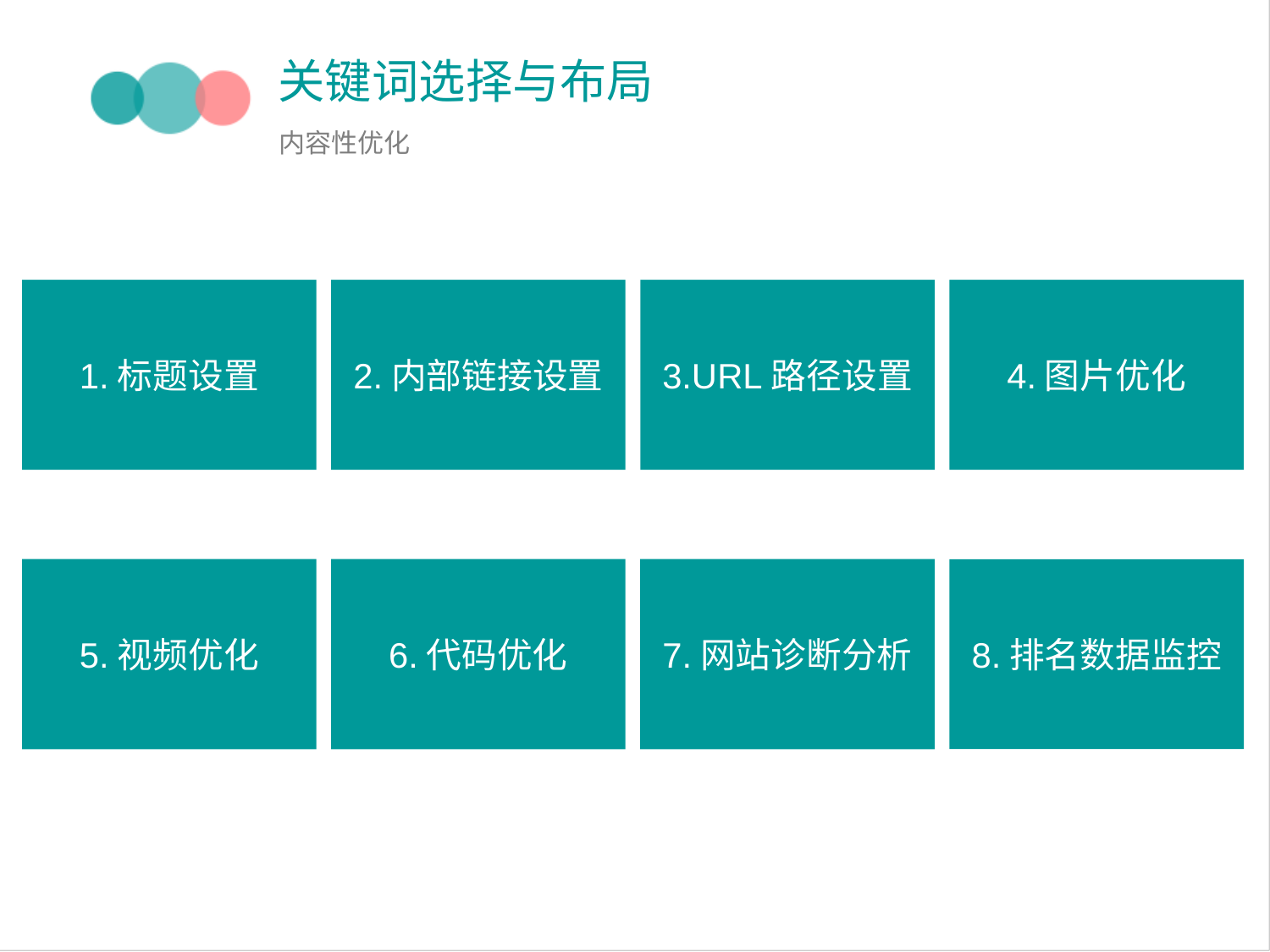

关键词选择与布局
内容性优化

1.标题设置

3.URL路径设置

2.内部链接设置

4.图片优化

5.视频优化

6.代码优化

7.网站诊断分析

8.排名数据监控